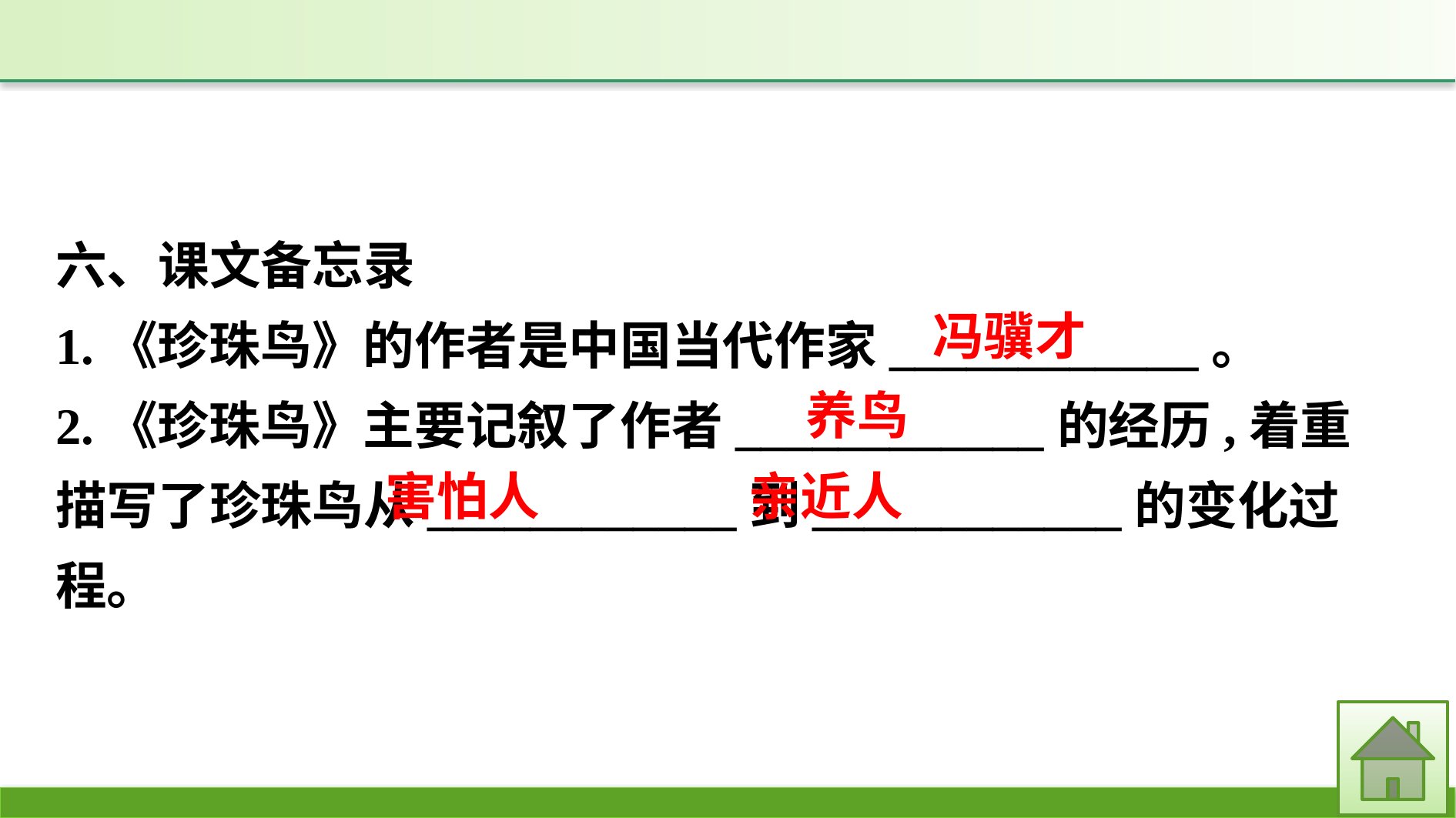

六、课文备忘录
1.《珍珠鸟》的作者是中国当代作家____________。
2.《珍珠鸟》主要记叙了作者____________的经历,着重描写了珍珠鸟从____________到____________的变化过程。
冯骥才
养鸟
害怕人
亲近人